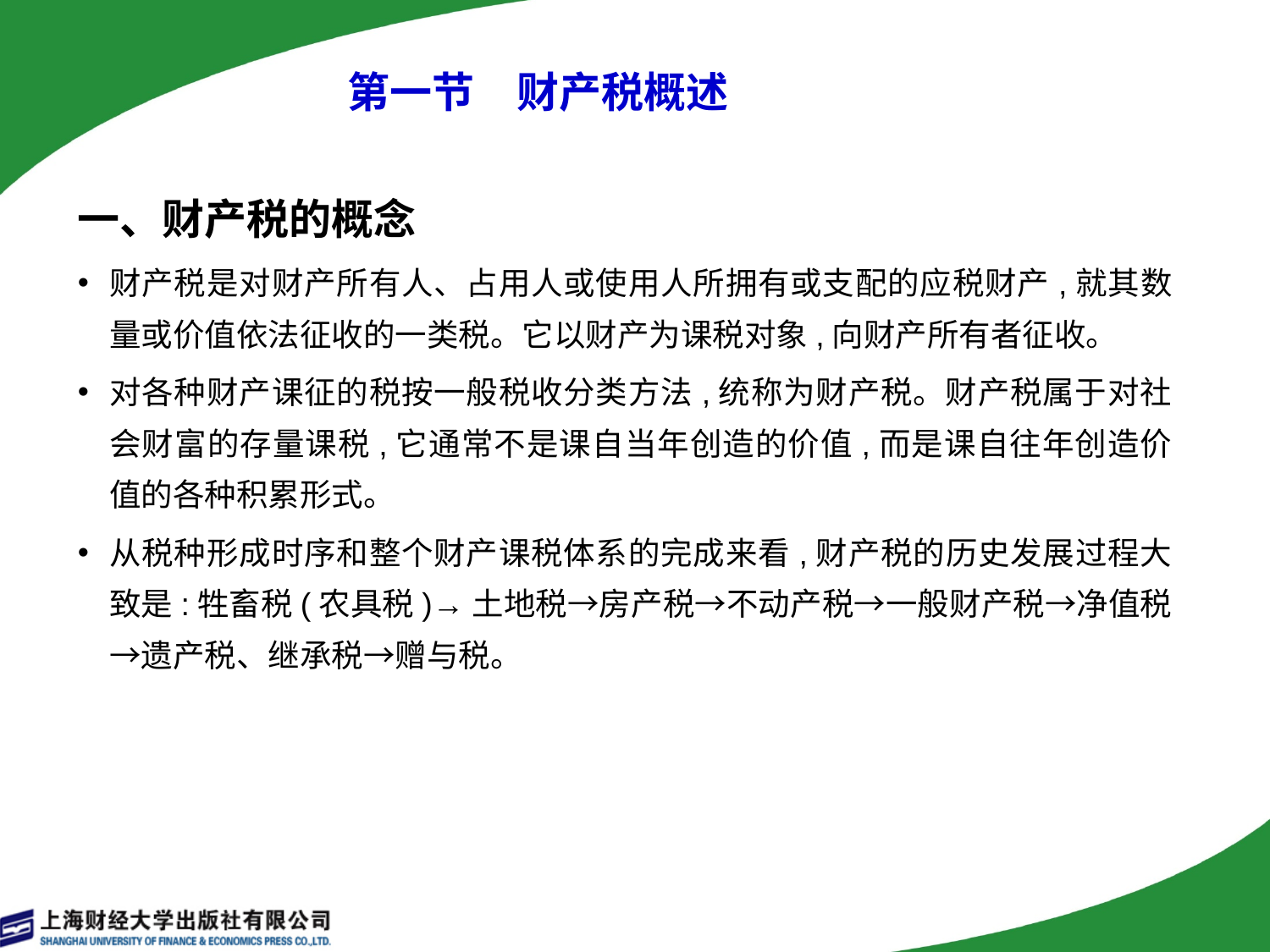

# 第一节　财产税概述
一、财产税的概念
财产税是对财产所有人、占用人或使用人所拥有或支配的应税财产,就其数量或价值依法征收的一类税。它以财产为课税对象,向财产所有者征收。
对各种财产课征的税按一般税收分类方法,统称为财产税。财产税属于对社会财富的存量课税,它通常不是课自当年创造的价值,而是课自往年创造价值的各种积累形式。
从税种形成时序和整个财产课税体系的完成来看,财产税的历史发展过程大致是:牲畜税(农具税)→土地税→房产税→不动产税→一般财产税→净值税→遗产税、继承税→赠与税。